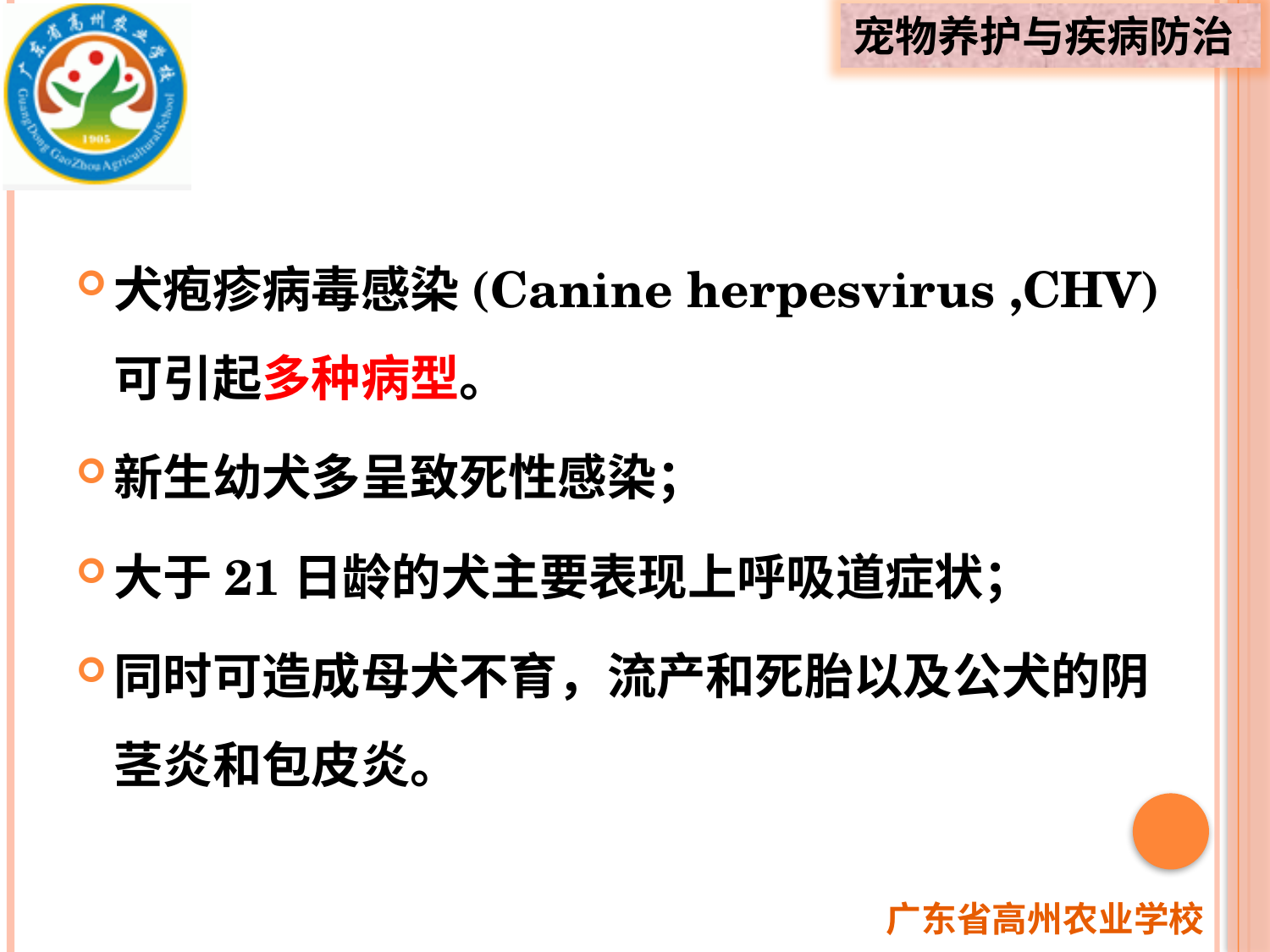

犬疱疹病毒感染(Canine herpesvirus ,CHV)可引起多种病型。
新生幼犬多呈致死性感染；
大于21日龄的犬主要表现上呼吸道症状；
同时可造成母犬不育，流产和死胎以及公犬的阴茎炎和包皮炎。